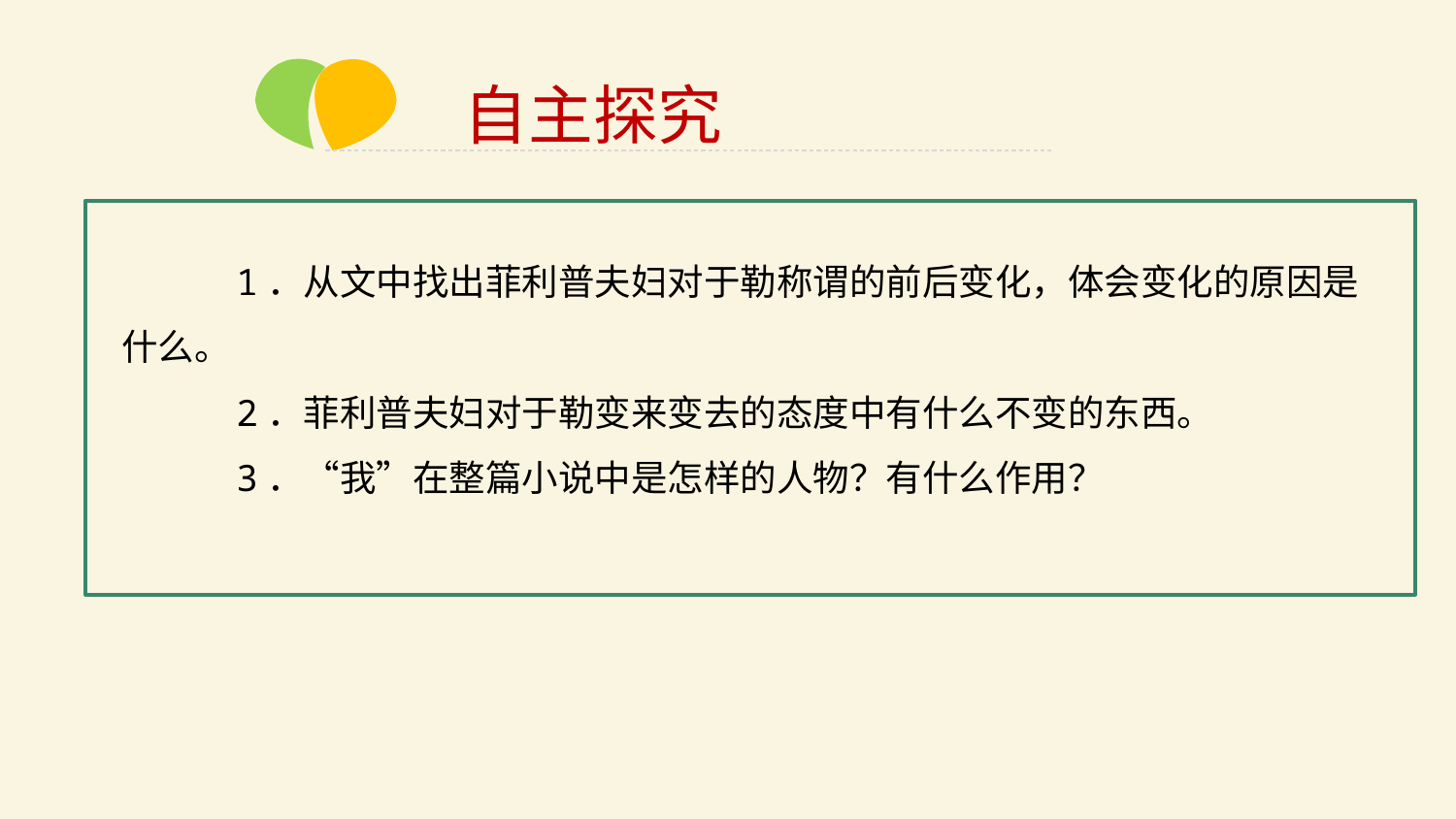

自主探究

1．从文中找出菲利普夫妇对于勒称谓的前后变化，体会变化的原因是什么。
2．菲利普夫妇对于勒变来变去的态度中有什么不变的东西。
3．“我”在整篇小说中是怎样的人物？有什么作用？